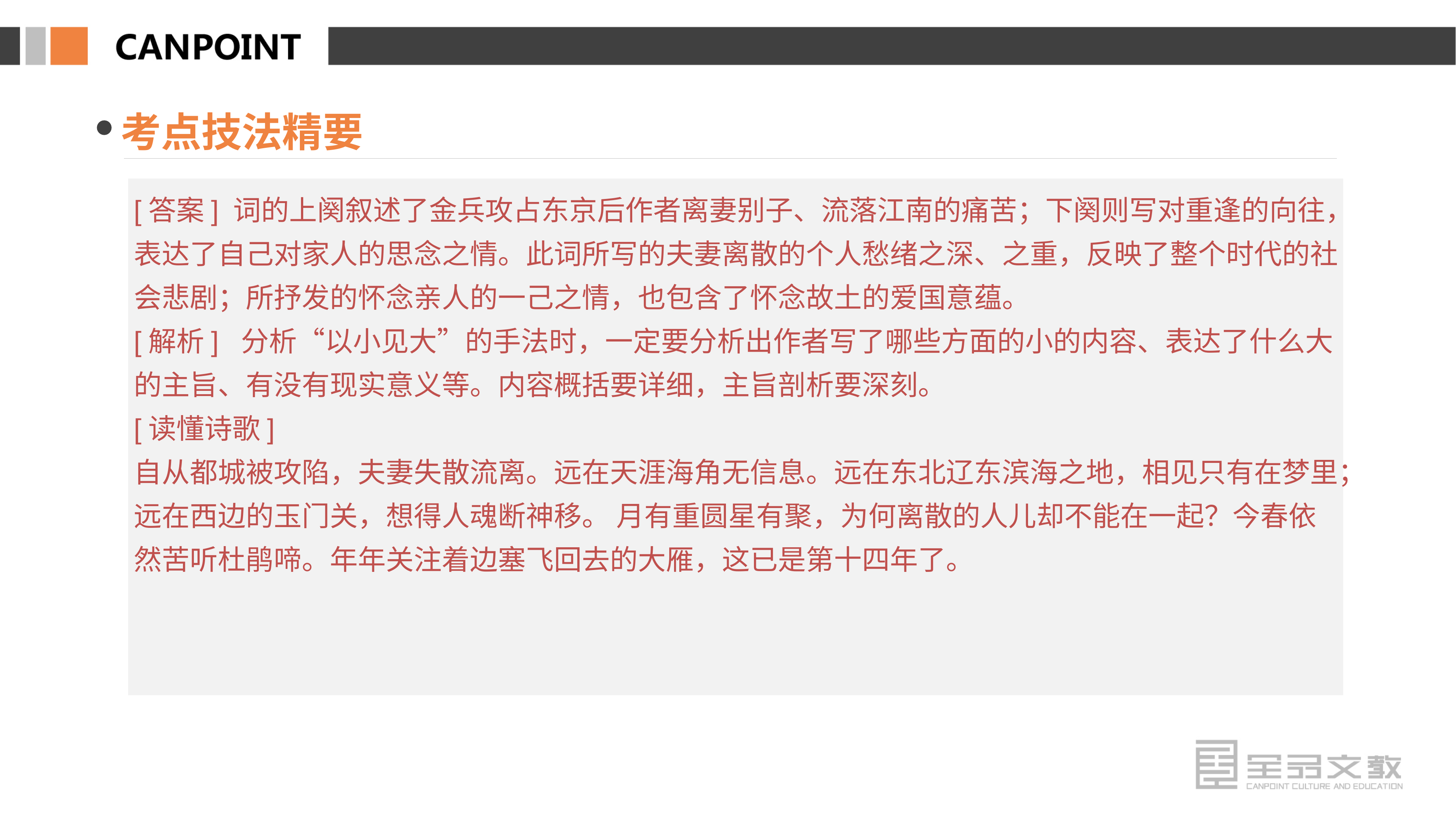

考点技法精要

[答案] 词的上阕叙述了金兵攻占东京后作者离妻别子、流落江南的痛苦；下阕则写对重逢的向往，表达了自己对家人的思念之情。此词所写的夫妻离散的个人愁绪之深、之重，反映了整个时代的社会悲剧；所抒发的怀念亲人的一己之情，也包含了怀念故土的爱国意蕴。
[解析]  分析“以小见大”的手法时，一定要分析出作者写了哪些方面的小的内容、表达了什么大的主旨、有没有现实意义等。内容概括要详细，主旨剖析要深刻。
[读懂诗歌]
自从都城被攻陷，夫妻失散流离。远在天涯海角无信息。远在东北辽东滨海之地，相见只有在梦里；远在西边的玉门关，想得人魂断神移。 月有重圆星有聚，为何离散的人儿却不能在一起？今春依然苦听杜鹃啼。年年关注着边塞飞回去的大雁，这已是第十四年了。